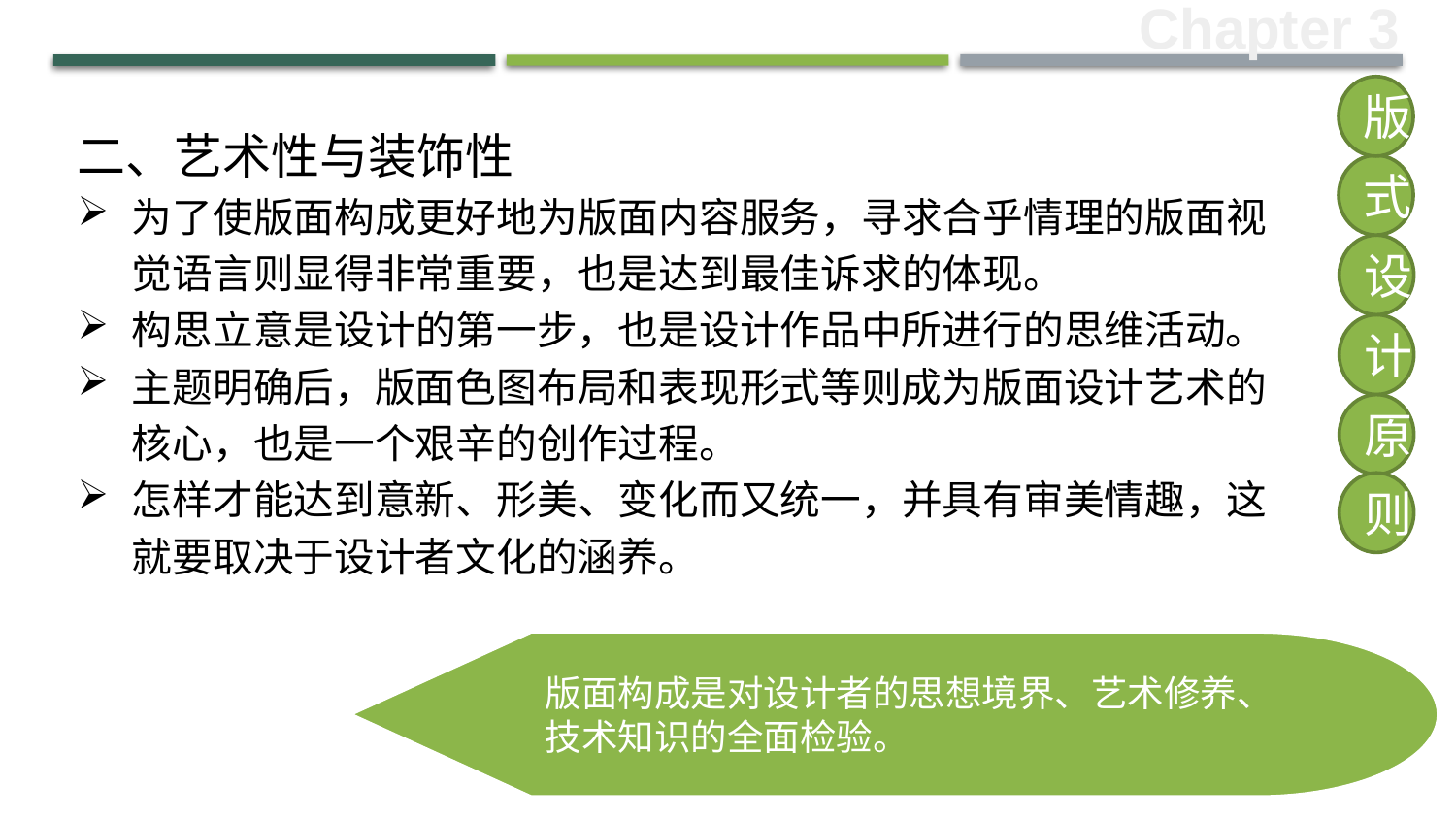

Chapter 3
版
二、艺术性与装饰性
为了使版面构成更好地为版面内容服务，寻求合乎情理的版面视觉语言则显得非常重要，也是达到最佳诉求的体现。
构思立意是设计的第一步，也是设计作品中所进行的思维活动。
主题明确后，版面色图布局和表现形式等则成为版面设计艺术的核心，也是一个艰辛的创作过程。
怎样才能达到意新、形美、变化而又统一，并具有审美情趣，这就要取决于设计者文化的涵养。
式
设
计
原
则
版面构成是对设计者的思想境界、艺术修养、技术知识的全面检验。